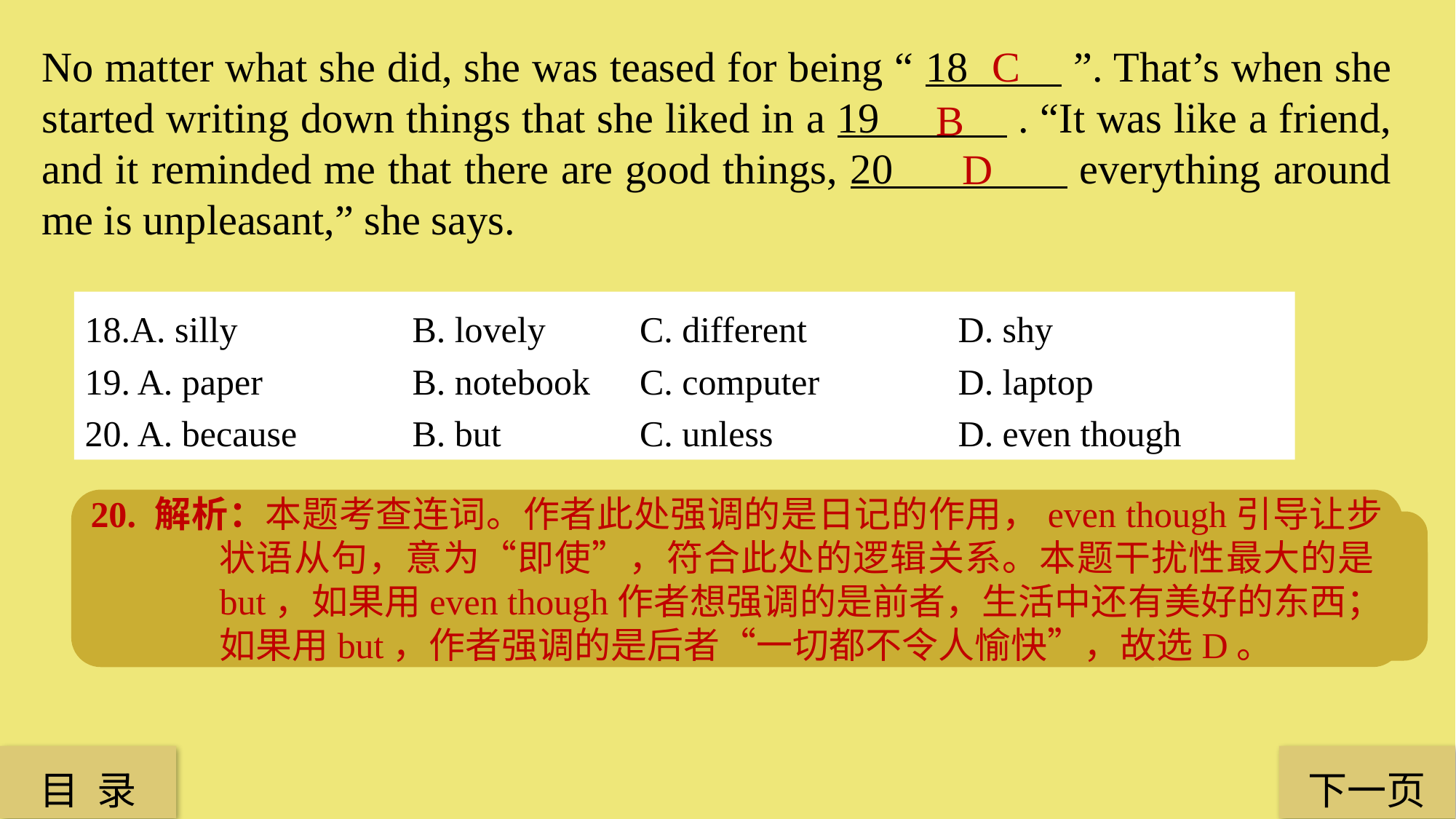

No matter what she did, she was teased for being “ 18         ”. That’s when she started writing down things that she liked in a 19            . “It was like a friend, and it reminded me that there are good things, 20               everything around me is unpleasant,” she says.
C
B
D
18.A. silly	 	B. lovely	 C. different	 	D. shy
19. A. paper 		B. notebook 	 C. computer 		D. laptop
20. A. because 	B. but		 C. unless 		D. even though
20. 解析：本题考查连词。作者此处强调的是日记的作用，even though引导让步状语从句，意为“即使”，符合此处的逻辑关系。本题干扰性最大的是but，如果用even though作者想强调的是前者，生活中还有美好的东西；如果用but，作者强调的是后者“一切都不令人愉快”，故选D。
18. 解析：本题考查形容词。根据上下文提及，得知人们嘲笑她，不仅因为她长相“不一样（different)”，而且因为她想法“不一样”，故选C。
19. 解析：本题考查上下文的联系。从第二段最后一句话可以知道她是写在notebook里的，根据下文的提示可排除其他选项，故选B。